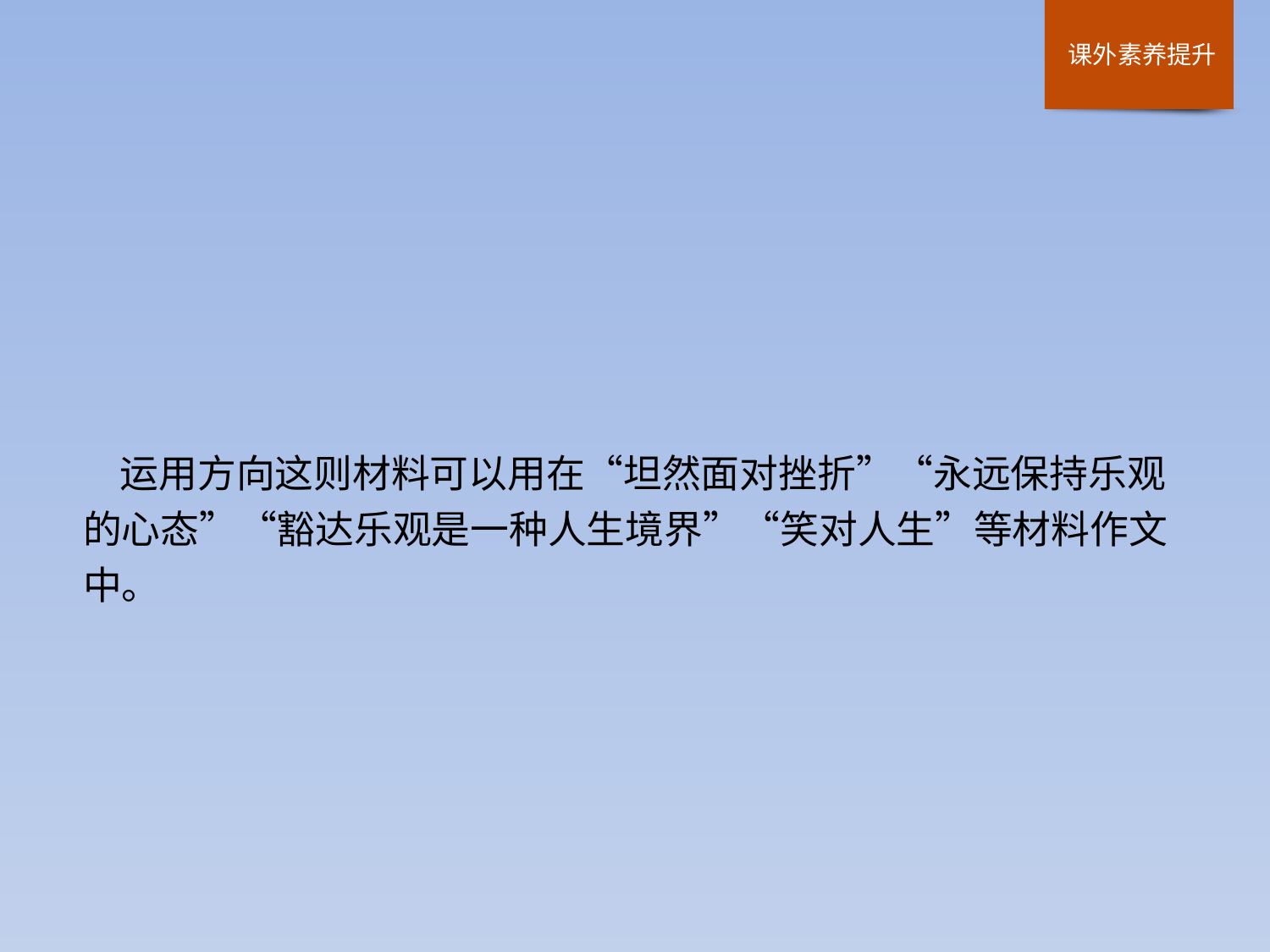

运用方向这则材料可以用在“坦然面对挫折”“永远保持乐观的心态”“豁达乐观是一种人生境界”“笑对人生”等材料作文中。